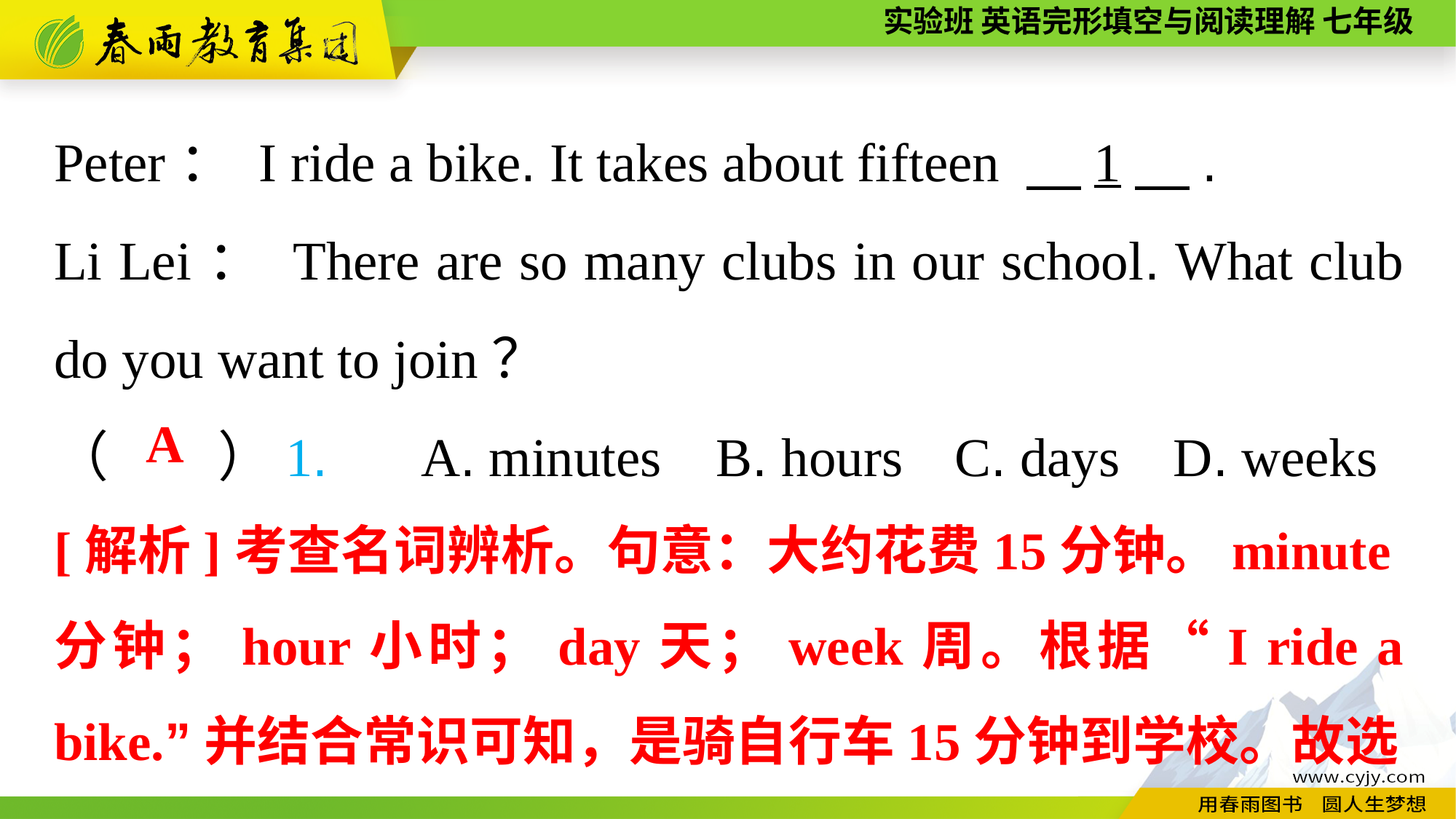

Peter： I ride a bike. It takes about fifteen 　1　.
Li Lei： There are so many clubs in our school. What club do you want to join？
（　　）1.　 A. minutes    B. hours	  C. days	  D. weeks
A
[解析]考查名词辨析。句意：大约花费15分钟。minute分钟；hour小时；day天；week周。根据“I ride a bike.”并结合常识可知，是骑自行车15分钟到学校。故选A。